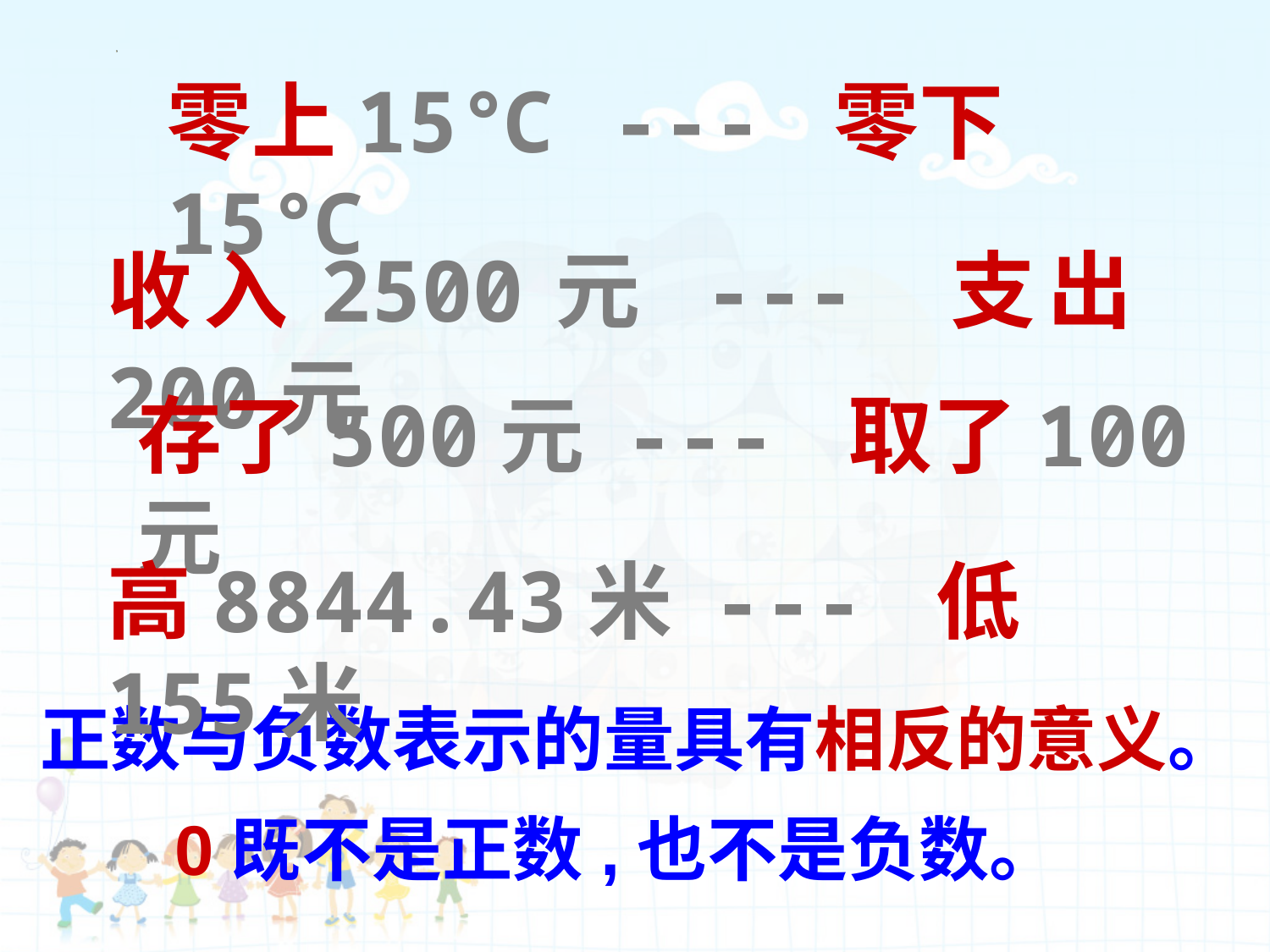

零上15℃ --- 零下15℃
收入2500元 --- 支出200元
存了500元 --- 取了100元
高8844.43米 --- 低155米
正数与负数表示的量具有相反的意义。
0既不是正数,也不是负数。